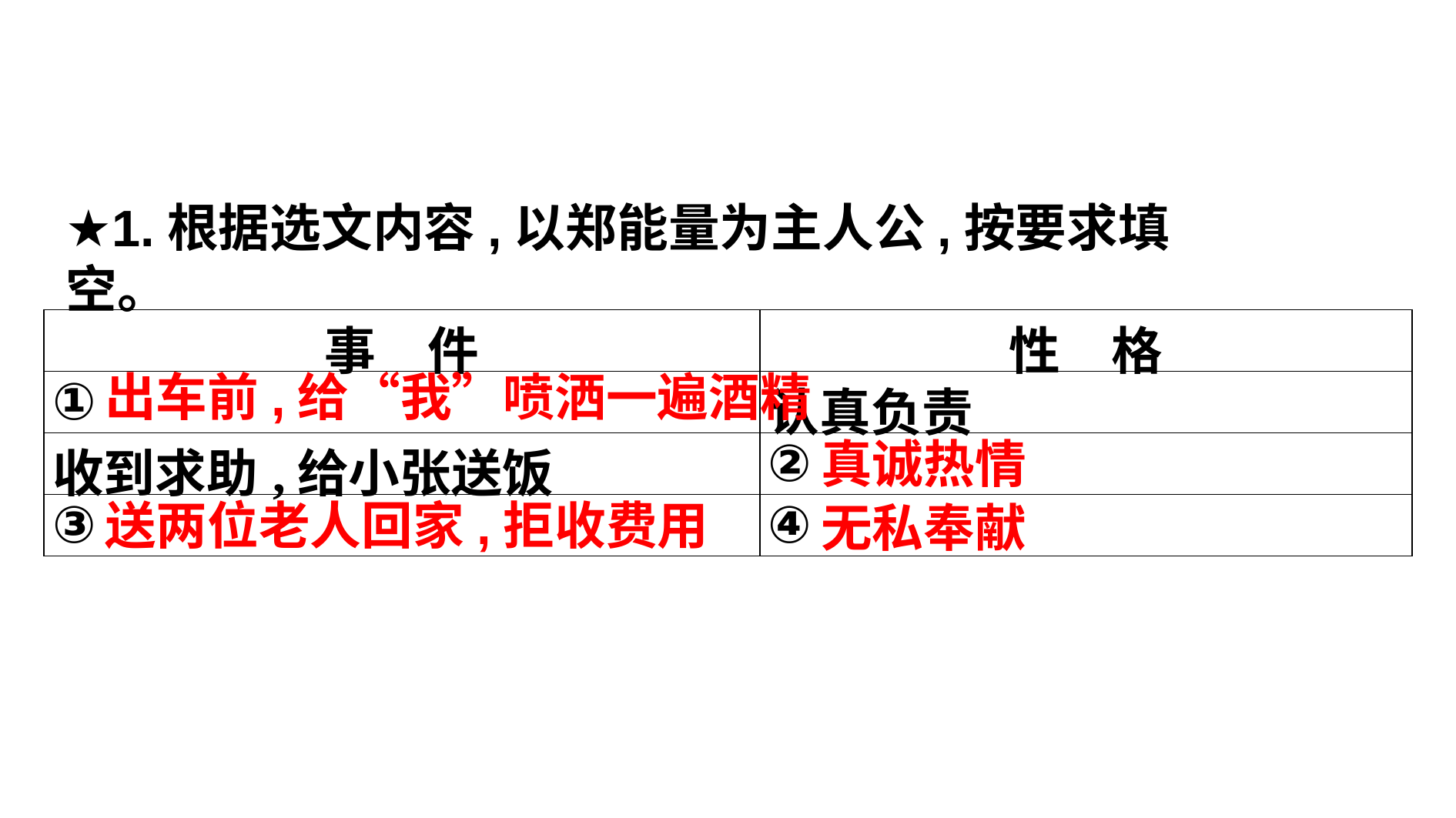

★1.根据选文内容,以郑能量为主人公,按要求填空。
| 事　件 | 性　格 |
| --- | --- |
| ① | 认真负责 |
| 收到求助,给小张送饭 | ② |
| ③ | ④ |
出车前,给“我”喷洒一遍酒精
真诚热情
送两位老人回家,拒收费用
无私奉献